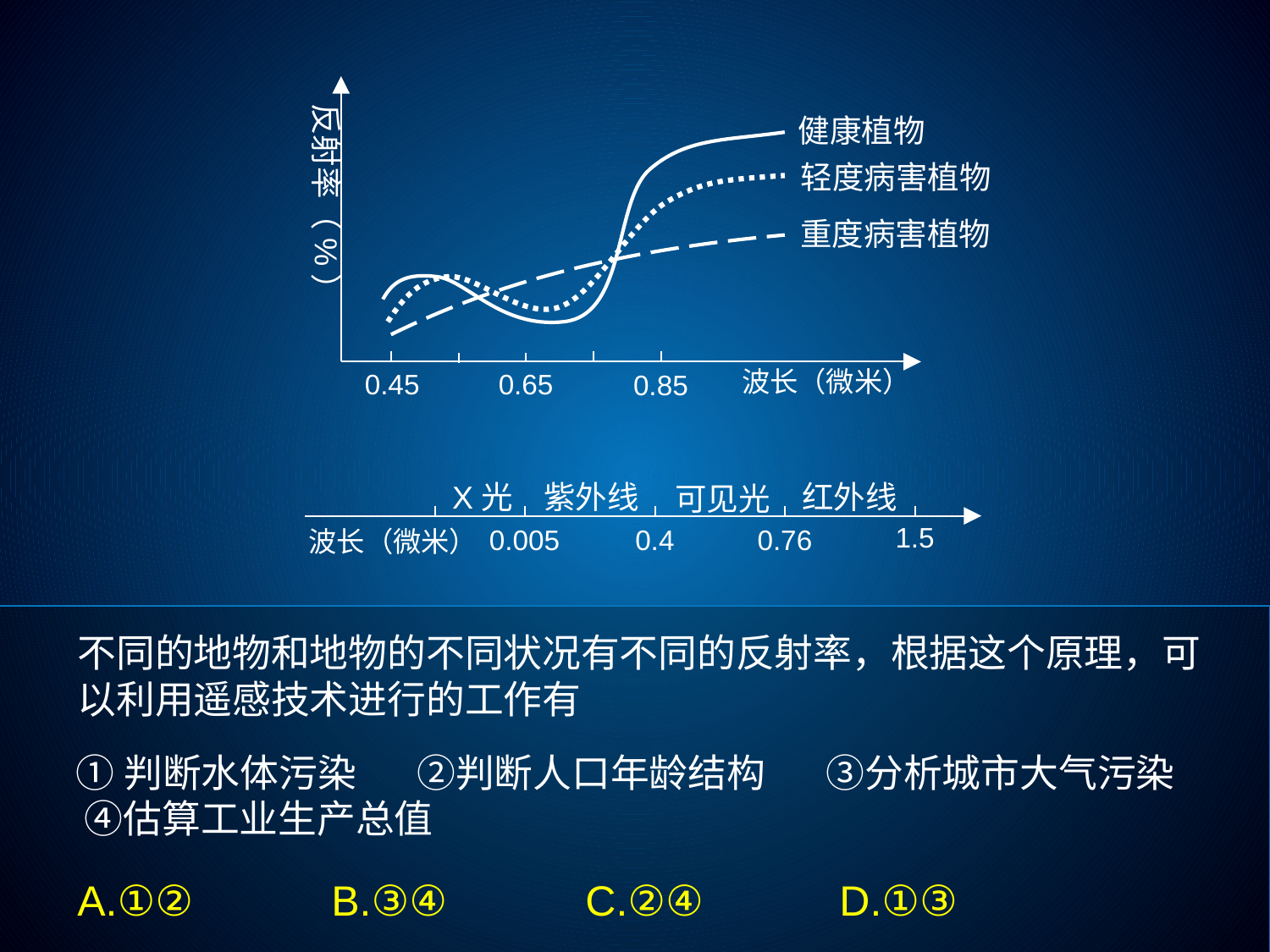

反射率（%）
健康植物

轻度病害植物

重度病害植物

波长（微米）
0.45
0.65
0.85
X光
紫外线
红外线
可见光
1.5
0.005
0.4
0.76
波长（微米）

不同的地物和地物的不同状况有不同的反射率，根据这个原理，可以利用遥感技术进行的工作有
①判断水体污染       ②判断人口年龄结构       ③分析城市大气污染     ④估算工业生产总值
A.①②		B.③④		C.②④		D.①③